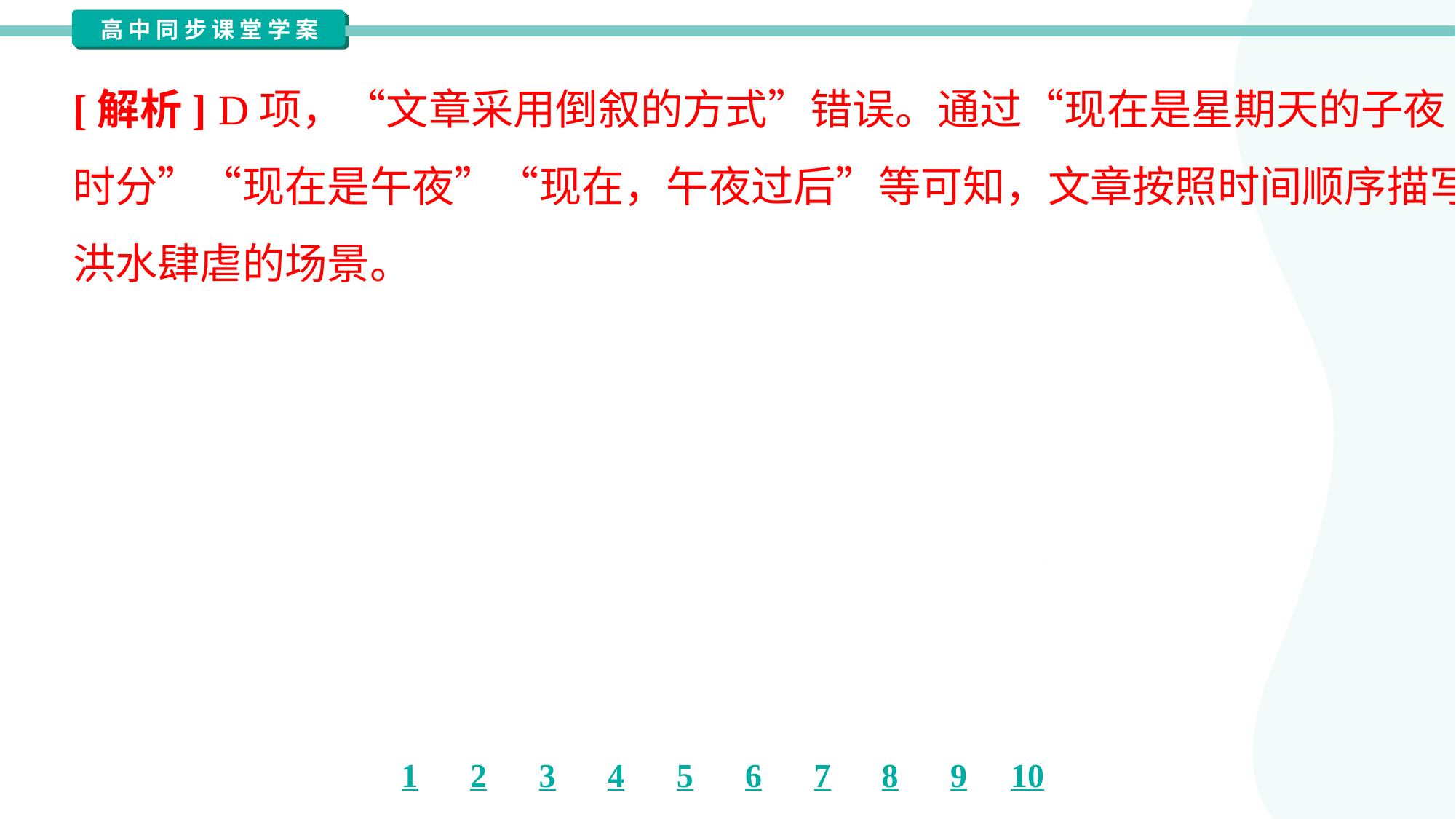

[解析] D项，“文章采用倒叙的方式”错误。通过“现在是星期天的子夜
时分”“现在是午夜”“现在，午夜过后”等可知，文章按照时间顺序描写
洪水肆虐的场景。